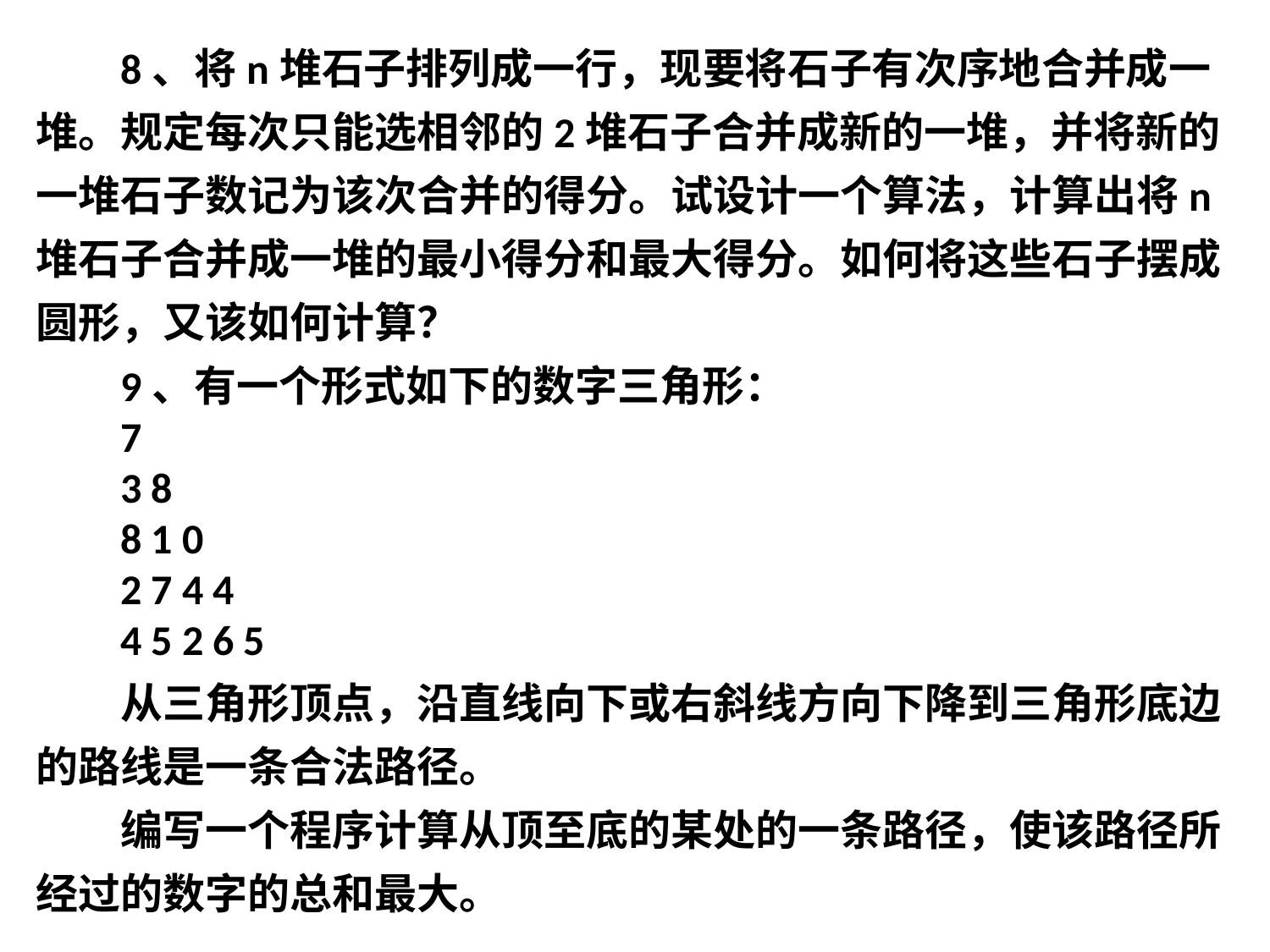

8、将n堆石子排列成一行，现要将石子有次序地合并成一堆。规定每次只能选相邻的2堆石子合并成新的一堆，并将新的一堆石子数记为该次合并的得分。试设计一个算法，计算出将n堆石子合并成一堆的最小得分和最大得分。如何将这些石子摆成圆形，又该如何计算？
9、有一个形式如下的数字三角形：
7
3 8
8 1 0
2 7 4 4
4 5 2 6 5
从三角形顶点，沿直线向下或右斜线方向下降到三角形底边的路线是一条合法路径。
编写一个程序计算从顶至底的某处的一条路径，使该路径所经过的数字的总和最大。